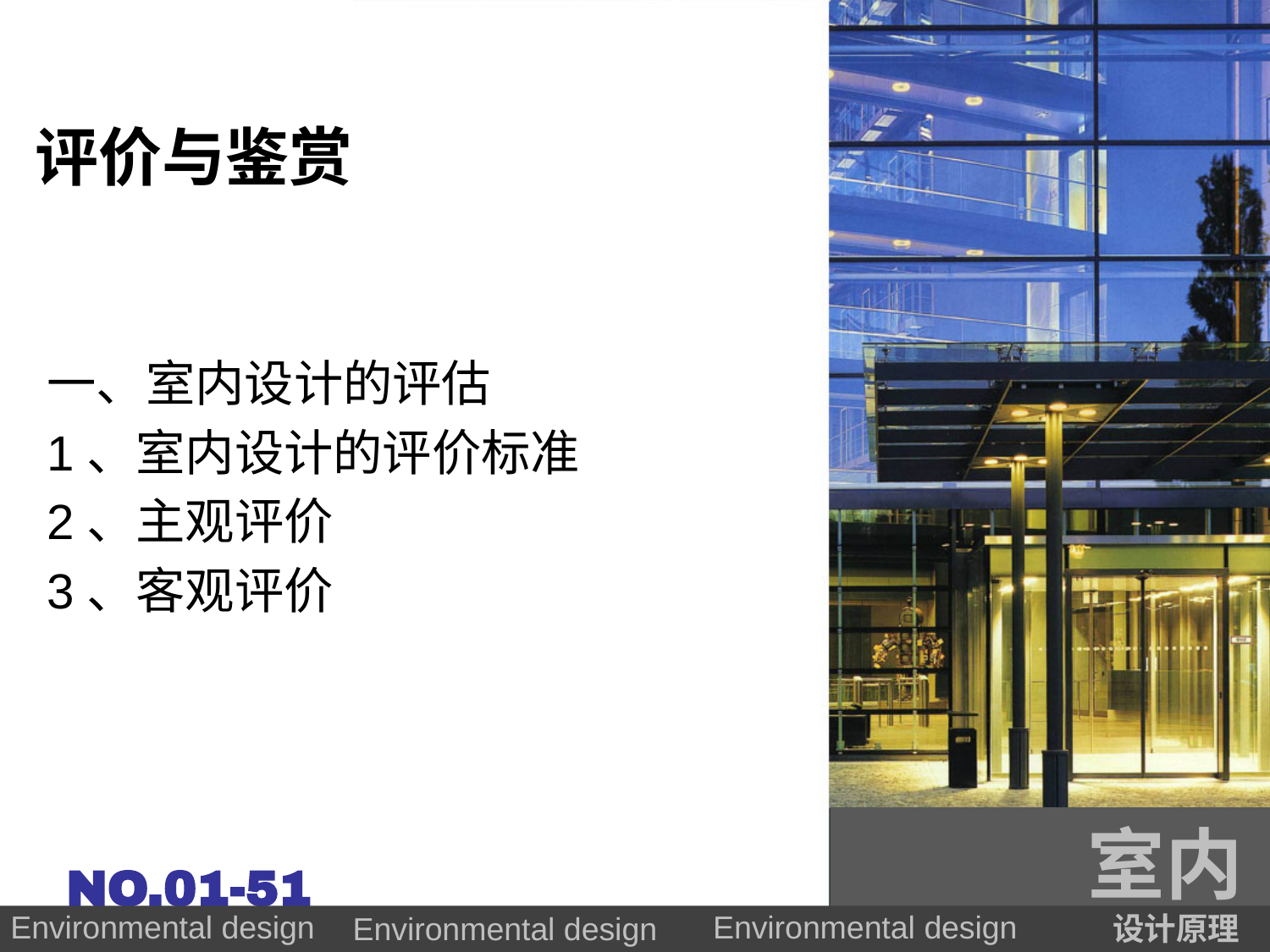

# 评价与鉴赏
一、室内设计的评估
1、室内设计的评价标准
2、主观评价
3、客观评价
室内

NO.01-51
设计原理
Environmental design
Environmental design
Environmental design